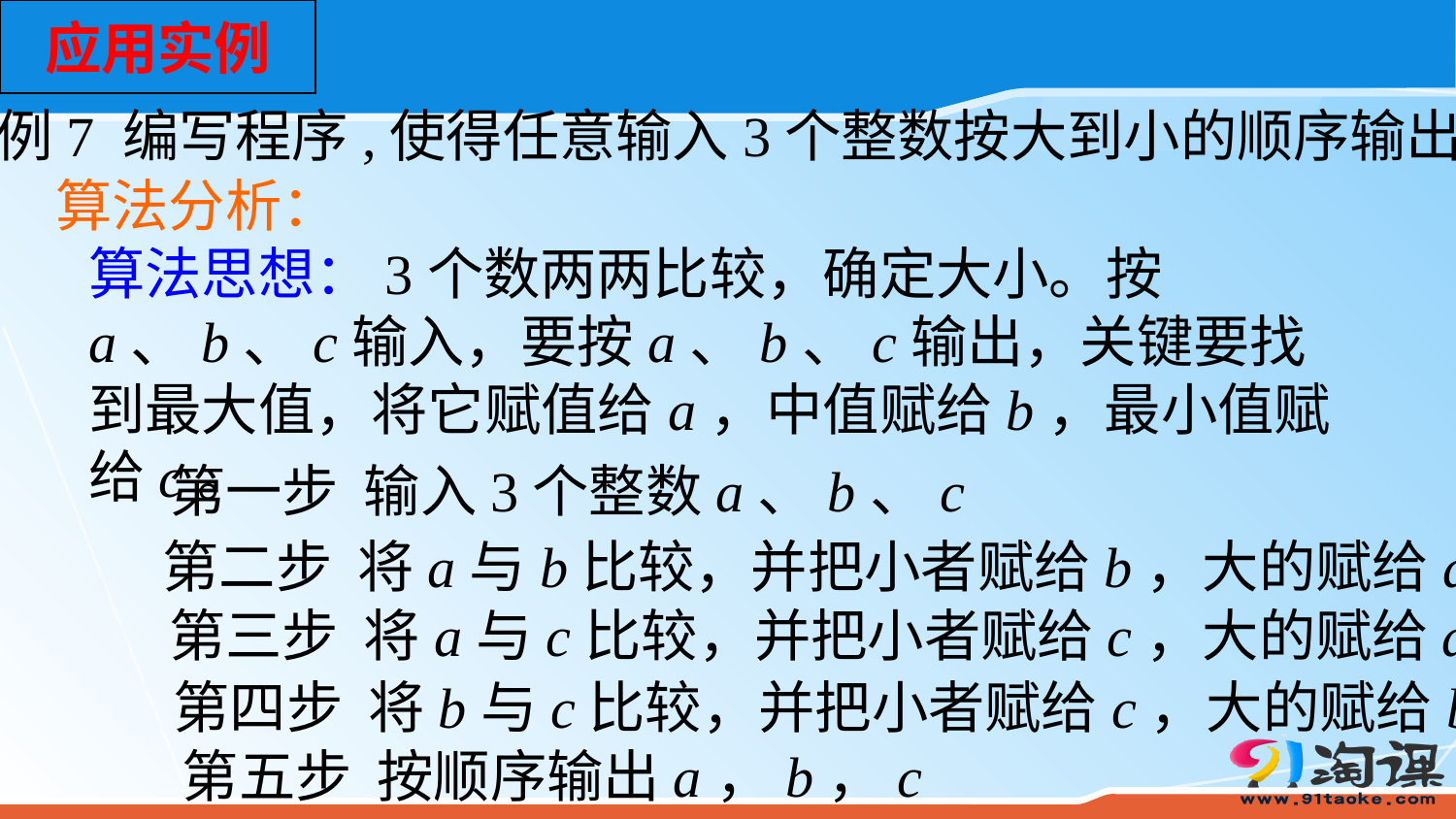

应用实例
例7 编写程序,使得任意输入3个整数按大到小的顺序输出。
算法分析：
算法思想：3个数两两比较，确定大小。按a、b、c输入，要按a、b、c输出，关键要找到最大值，将它赋值给a，中值赋给b，最小值赋给c。
第一步  输入3个整数a、b、c
第二步  将a与b比较，并把小者赋给b，大的赋给a；
第三步  将a与c比较，并把小者赋给c，大的赋给a
第四步  将b与c比较，并把小者赋给c，大的赋给b
第五步  按顺序输出a，b，c